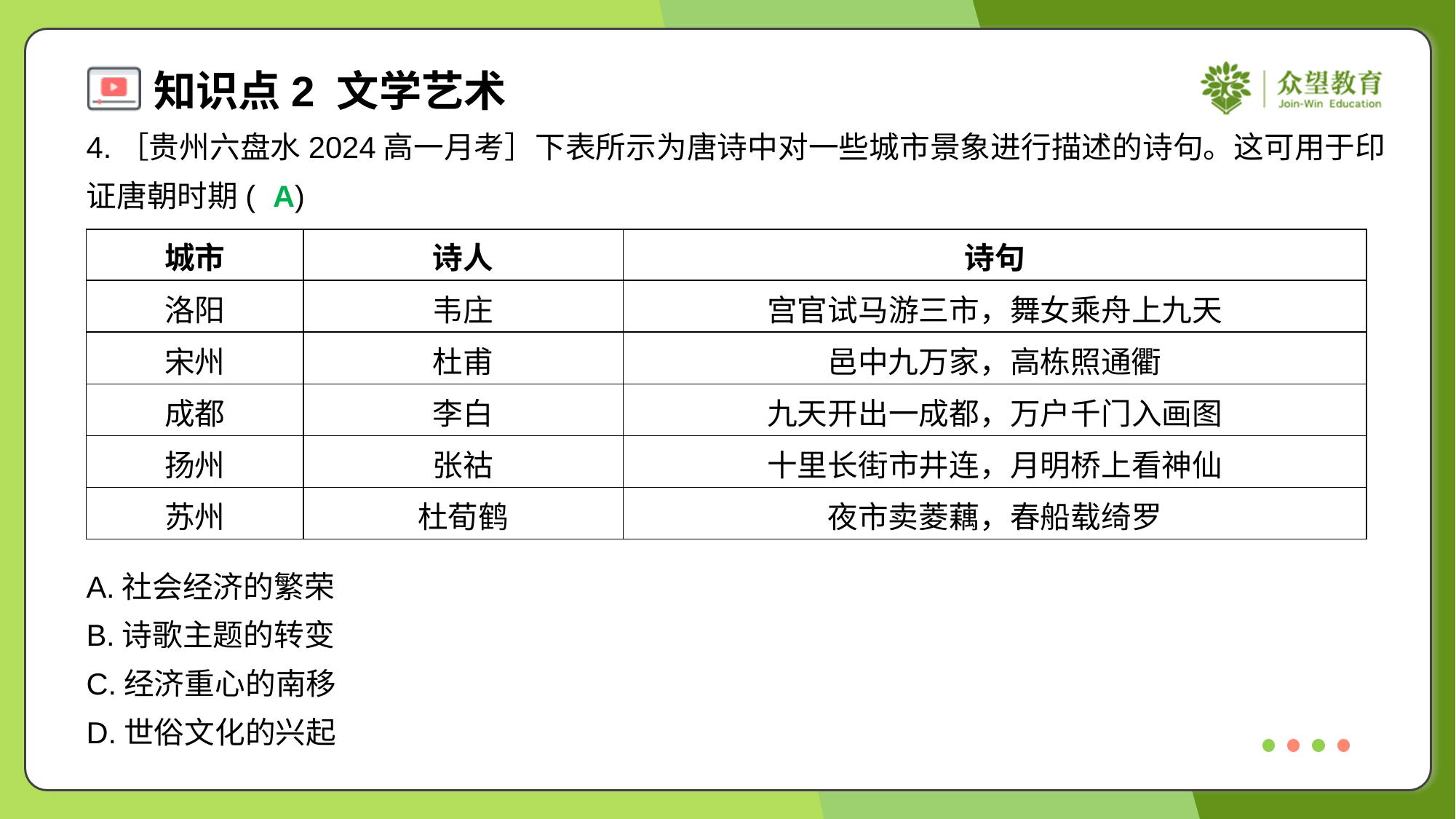

4.［贵州六盘水2024高一月考］下表所示为唐诗中对一些城市景象进行描述的诗句。这可用于印
证唐朝时期(     )
A
| 城市 | 诗人 | 诗句 |
| --- | --- | --- |
| 洛阳 | 韦庄 | 宫官试马游三市，舞女乘舟上九天 |
| 宋州 | 杜甫 | 邑中九万家，高栋照通衢 |
| 成都 | 李白 | 九天开出一成都，万户千门入画图 |
| 扬州 | 张祜 | 十里长街市井连，月明桥上看神仙 |
| 苏州 | 杜荀鹤 | 夜市卖菱藕，春船载绮罗 |
A.社会经济的繁荣
B.诗歌主题的转变
C.经济重心的南移
D.世俗文化的兴起